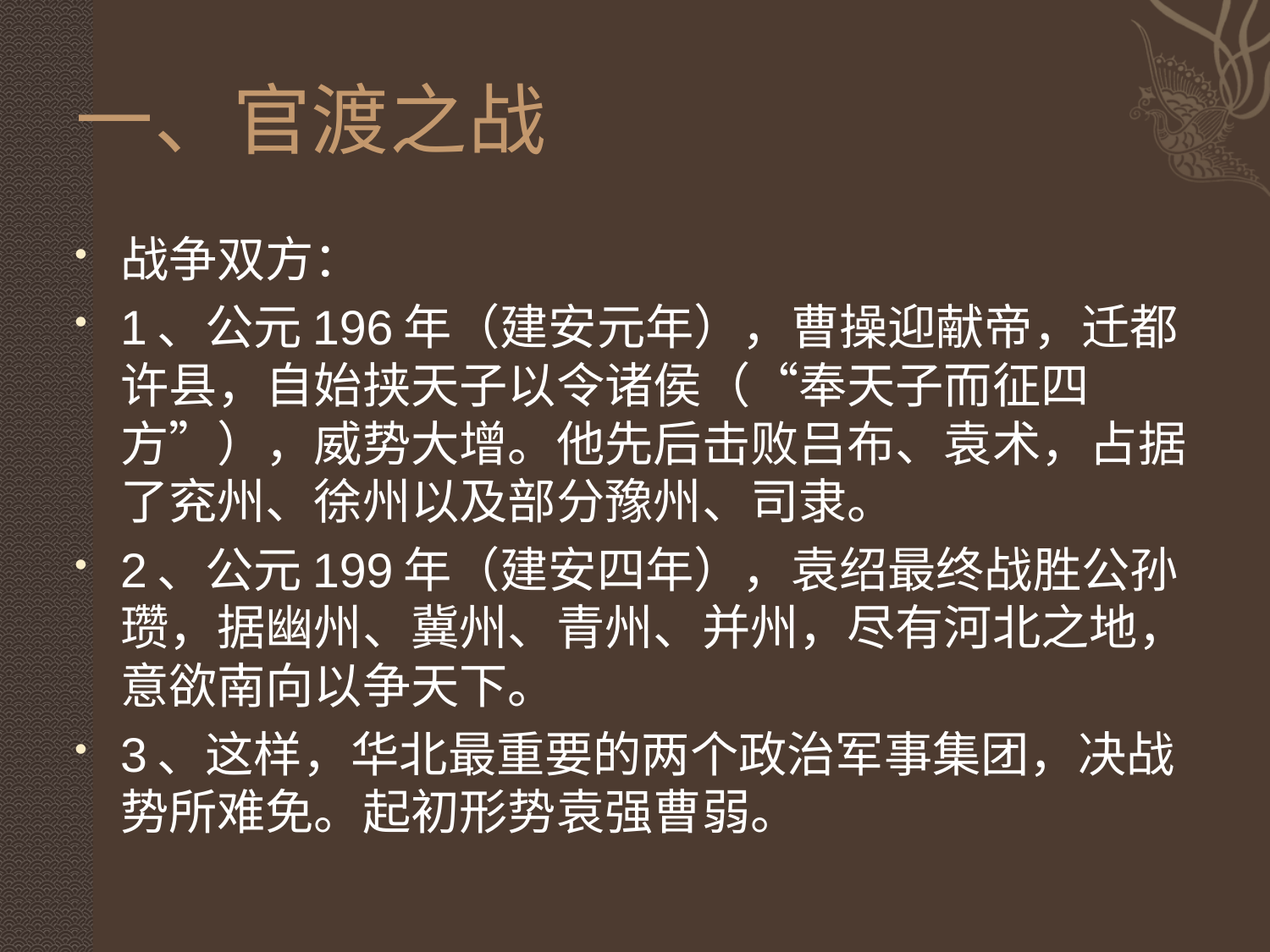

# 一、官渡之战
战争双方：
1、公元196年（建安元年），曹操迎献帝，迁都许县，自始挟天子以令诸侯（“奉天子而征四方”），威势大增。他先后击败吕布、袁术，占据了兖州、徐州以及部分豫州、司隶。
2、公元199年（建安四年），袁绍最终战胜公孙瓒，据幽州、冀州、青州、并州，尽有河北之地，意欲南向以争天下。
3、这样，华北最重要的两个政治军事集团，决战势所难免。起初形势袁强曹弱。